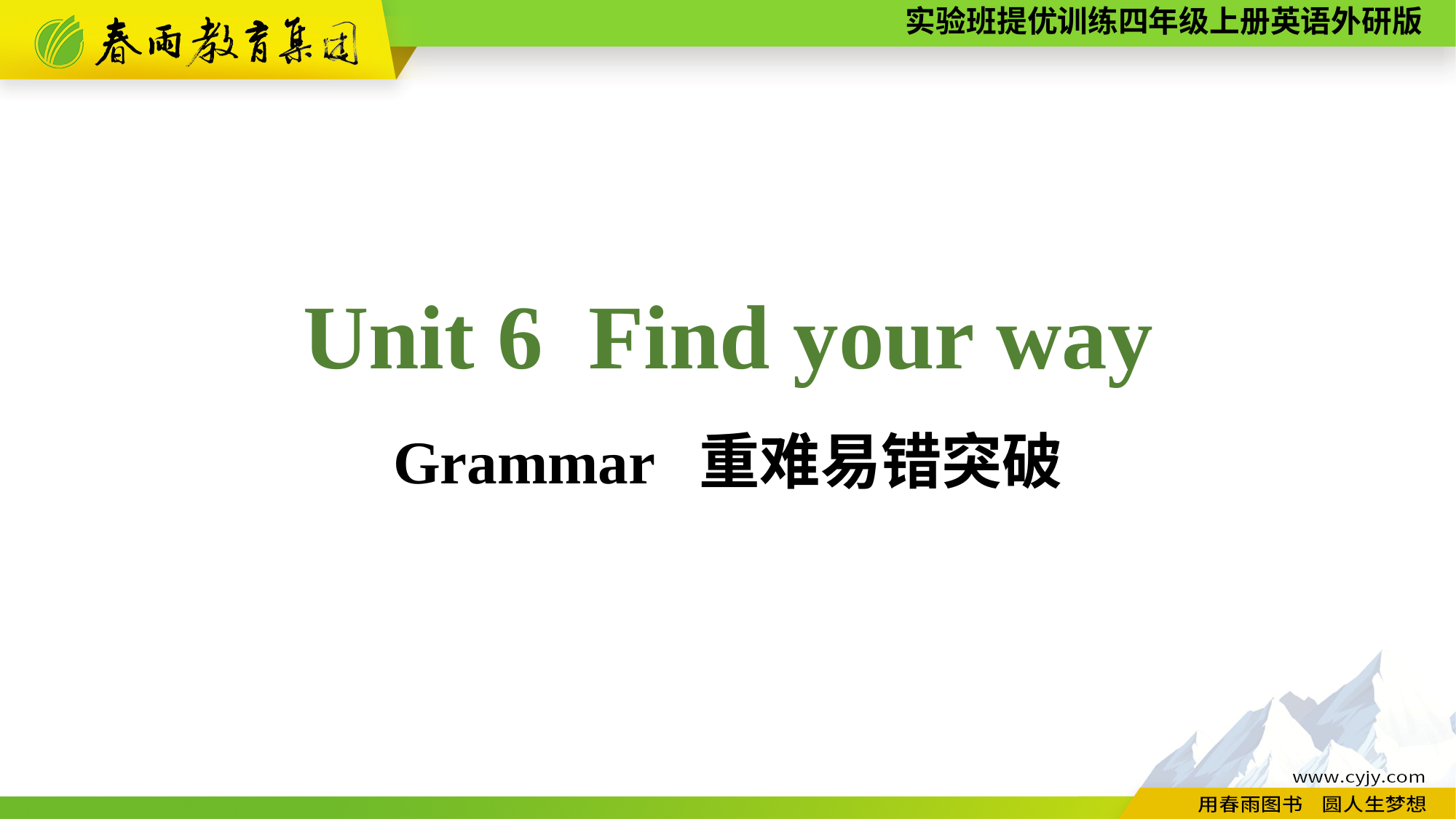

Unit 6  Find your way
Grammar  重难易错突破